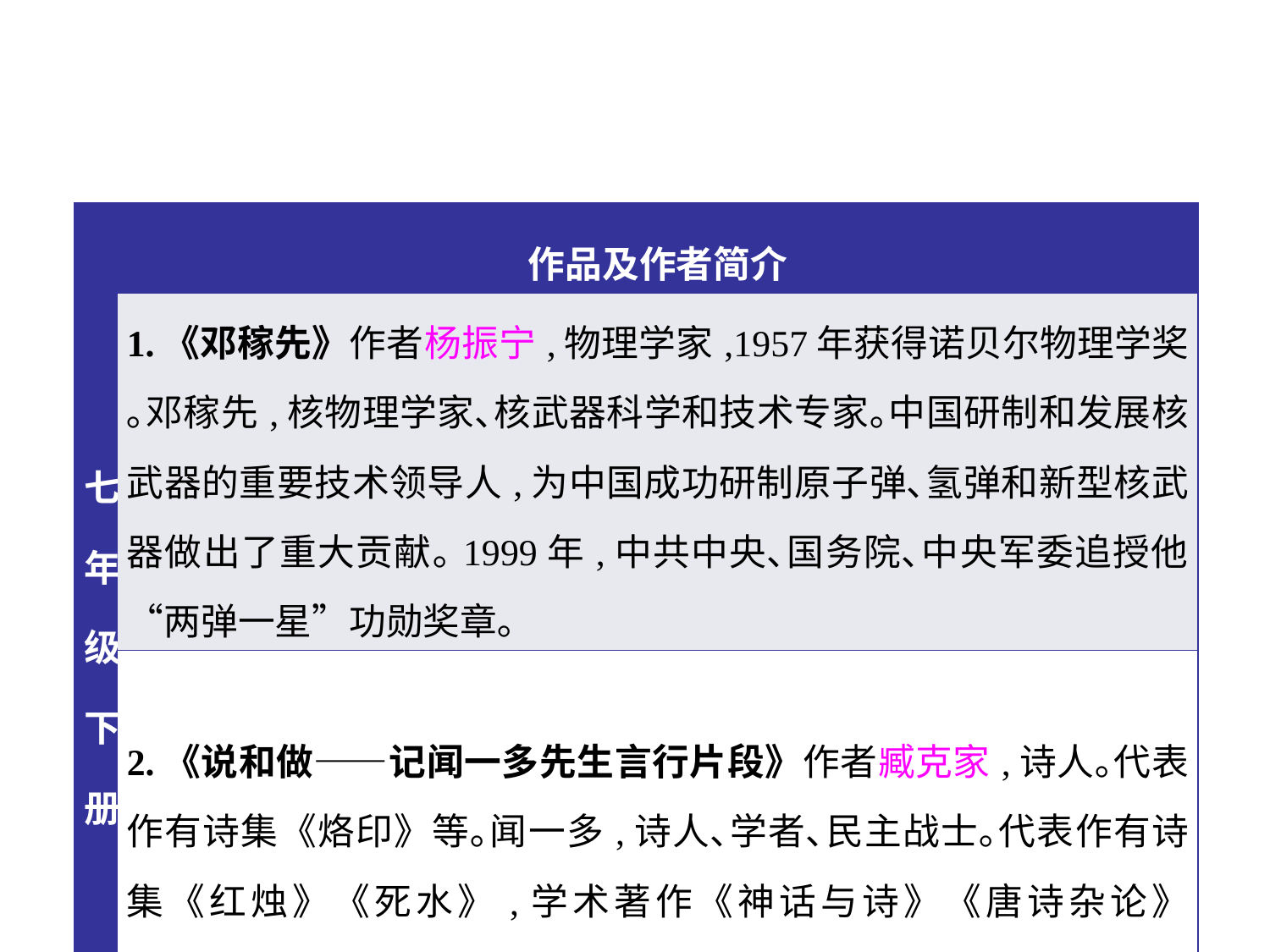

| 七年级下册 | 作品及作者简介 |
| --- | --- |
|  | 1.《邓稼先》作者杨振宁,物理学家,1957年获得诺贝尔物理学奖｡邓稼先,核物理学家､核武器科学和技术专家｡中国研制和发展核武器的重要技术领导人,为中国成功研制原子弹､氢弹和新型核武器做出了重大贡献｡1999年,中共中央､国务院､中央军委追授他“两弹一星”功勋奖章｡ |
|  | 2.《说和做——记闻一多先生言行片段》作者臧克家,诗人｡代表作有诗集《烙印》等｡闻一多,诗人､学者､民主战士｡代表作有诗集《红烛》《死水》,学术著作《神话与诗》《唐诗杂论》等,1946年7月15日在云南昆明被国民党特务暗杀｡ |